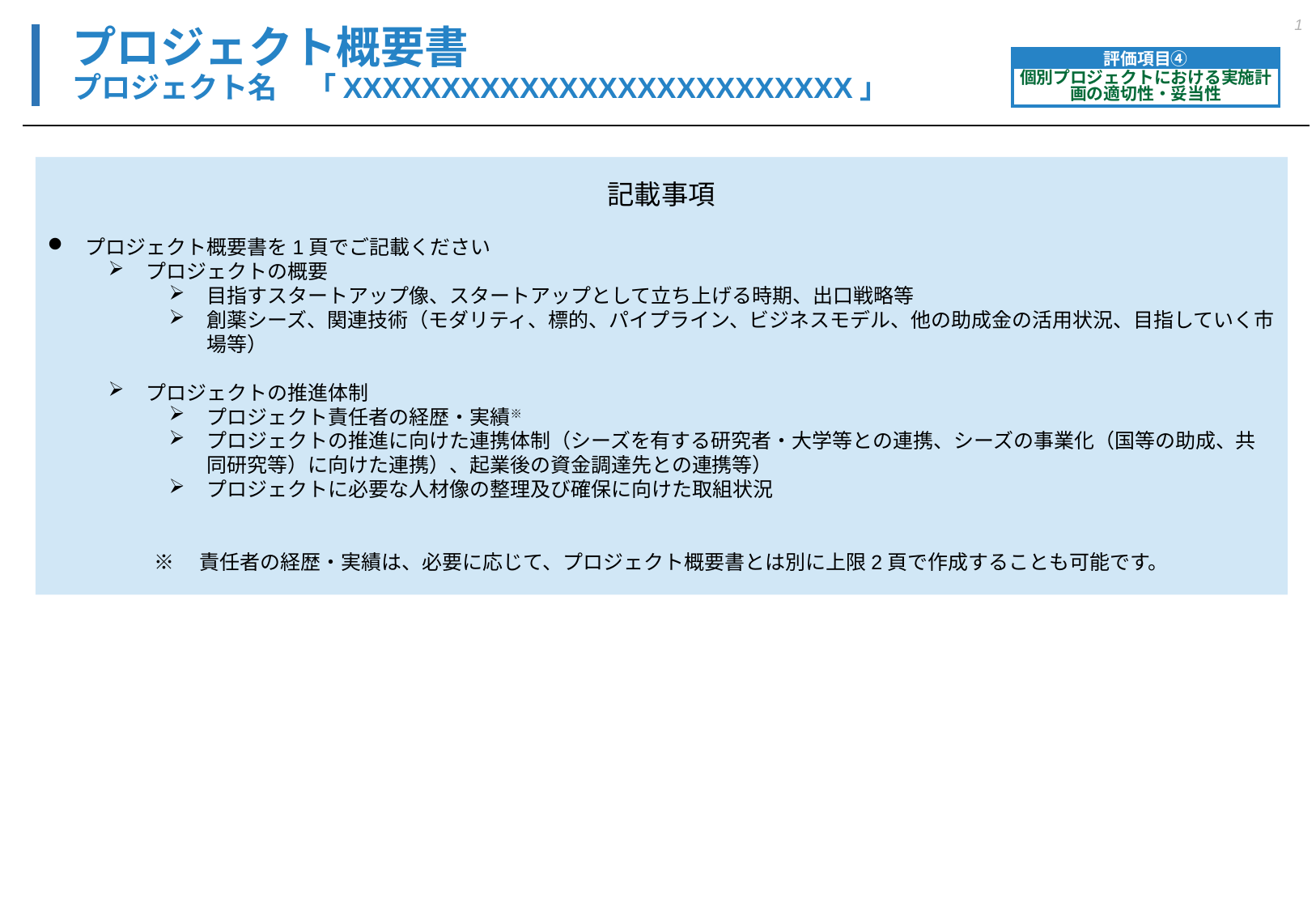

1
# プロジェクト概要書 プロジェクト名　「XXXXXXXXXXXXXXXXXXXXXXXXXX」
評価項目④
個別プロジェクトにおける実施計画の適切性・妥当性
記載事項

プロジェクト概要書を1頁でご記載ください
プロジェクトの概要
目指すスタートアップ像、スタートアップとして立ち上げる時期、出口戦略等
創薬シーズ、関連技術（モダリティ、標的、パイプライン、ビジネスモデル、他の助成金の活用状況、目指していく市場等）

プロジェクトの推進体制
プロジェクト責任者の経歴・実績※
プロジェクトの推進に向けた連携体制（シーズを有する研究者・大学等との連携、シーズの事業化（国等の助成、共同研究等）に向けた連携）、起業後の資金調達先との連携等）
プロジェクトに必要な人材像の整理及び確保に向けた取組状況

※　責任者の経歴・実績は、必要に応じて、プロジェクト概要書とは別に上限2頁で作成することも可能です。